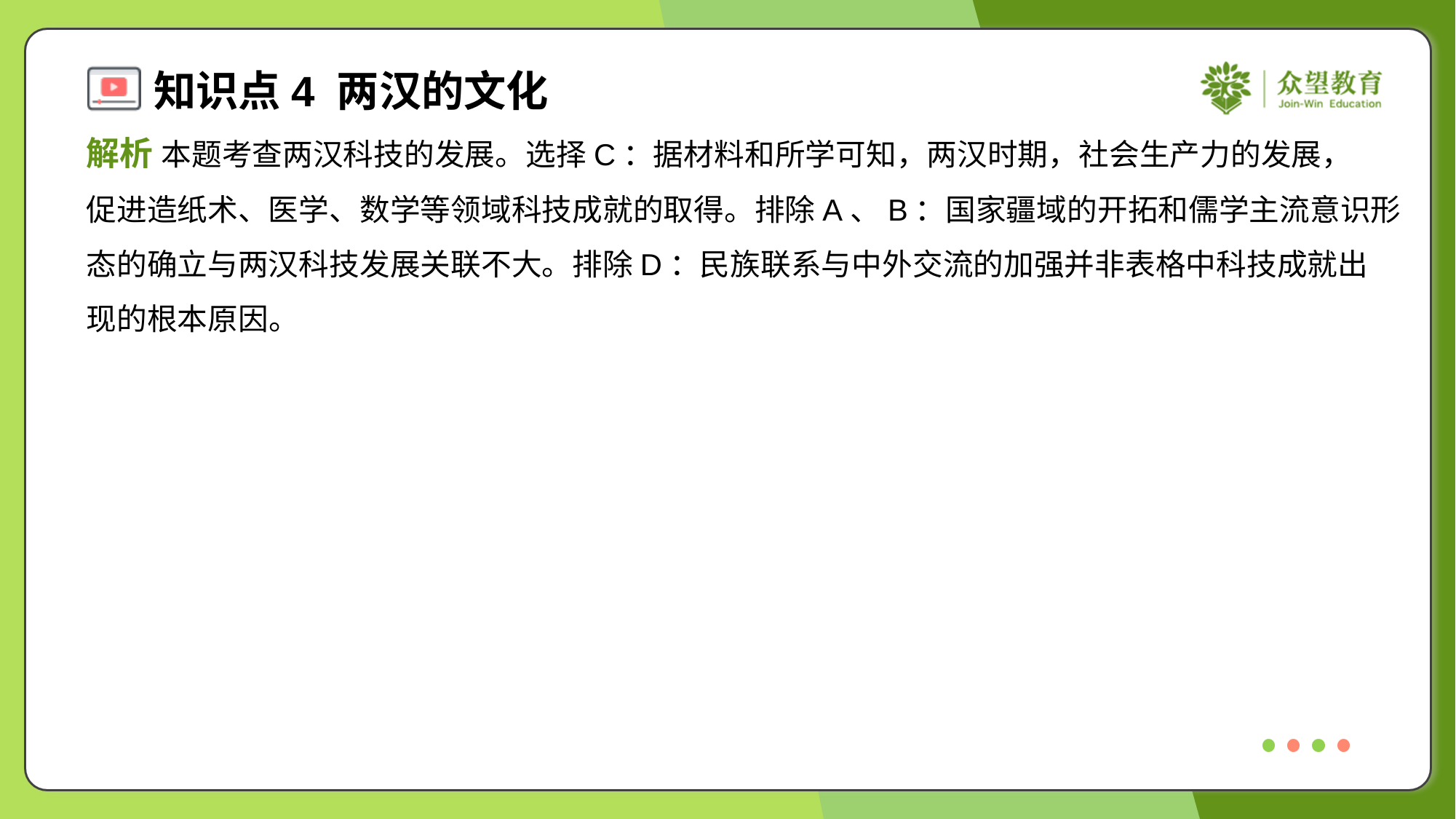

解析 本题考查两汉科技的发展。选择C：据材料和所学可知，两汉时期，社会生产力的发展，
促进造纸术、医学、数学等领域科技成就的取得。排除A、B：国家疆域的开拓和儒学主流意识形
态的确立与两汉科技发展关联不大。排除D：民族联系与中外交流的加强并非表格中科技成就出
现的根本原因。